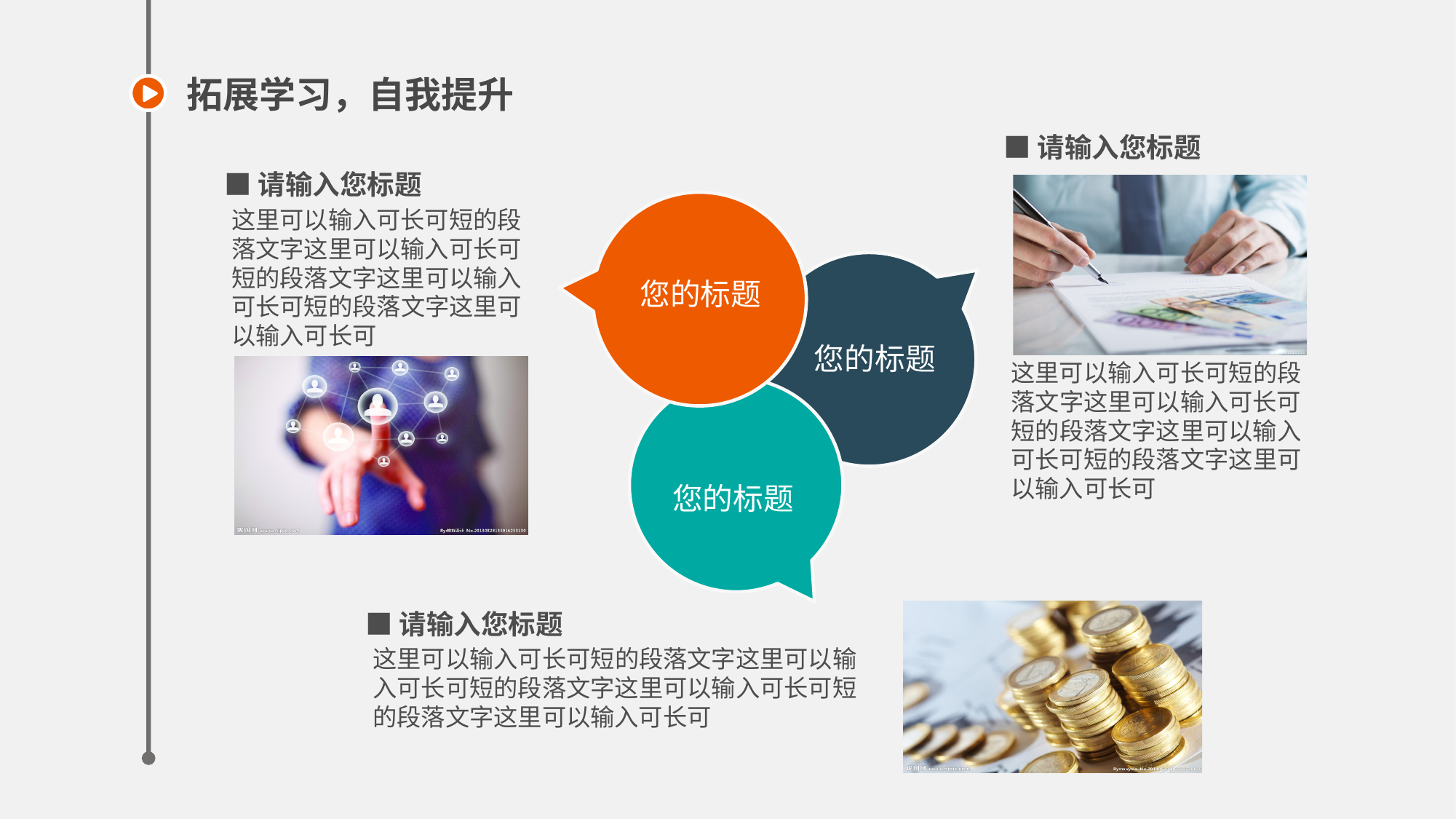

拓展学习，自我提升

■请输入您标题
■请输入您标题

这里可以输入可长可短的段落文字这里可以输入可长可短的段落文字这里可以输入可长可短的段落文字这里可以输入可长可

您的标题
您的标题
这里可以输入可长可短的段落文字这里可以输入可长可短的段落文字这里可以输入可长可短的段落文字这里可以输入可长可

您的标题

■请输入您标题
这里可以输入可长可短的段落文字这里可以输入可长可短的段落文字这里可以输入可长可短的段落文字这里可以输入可长可